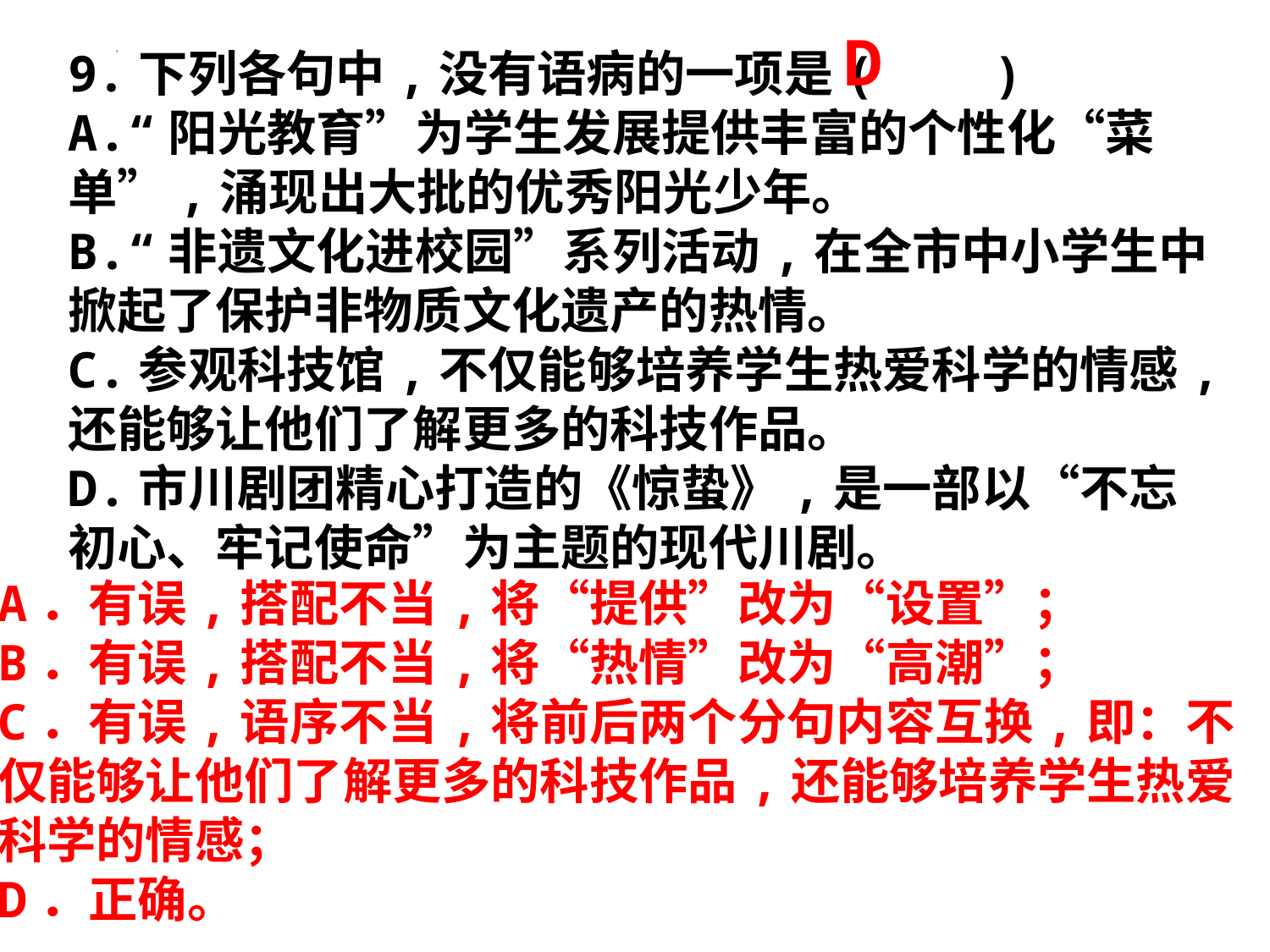

D
9.下列各句中,没有语病的一项是(    )
A.“阳光教育”为学生发展提供丰富的个性化“菜单”,涌现出大批的优秀阳光少年。
B.“非遗文化进校园”系列活动,在全市中小学生中掀起了保护非物质文化遗产的热情。
C.参观科技馆,不仅能够培养学生热爱科学的情感,还能够让他们了解更多的科技作品。
D.市川剧团精心打造的《惊蛰》,是一部以“不忘初心、牢记使命”为主题的现代川剧。
A．有误,搭配不当,将“提供”改为“设置”；
B．有误,搭配不当,将“热情”改为“高潮”；
C．有误,语序不当,将前后两个分句内容互换,即：不仅能够让他们了解更多的科技作品,还能够培养学生热爱科学的情感；
D．正确。